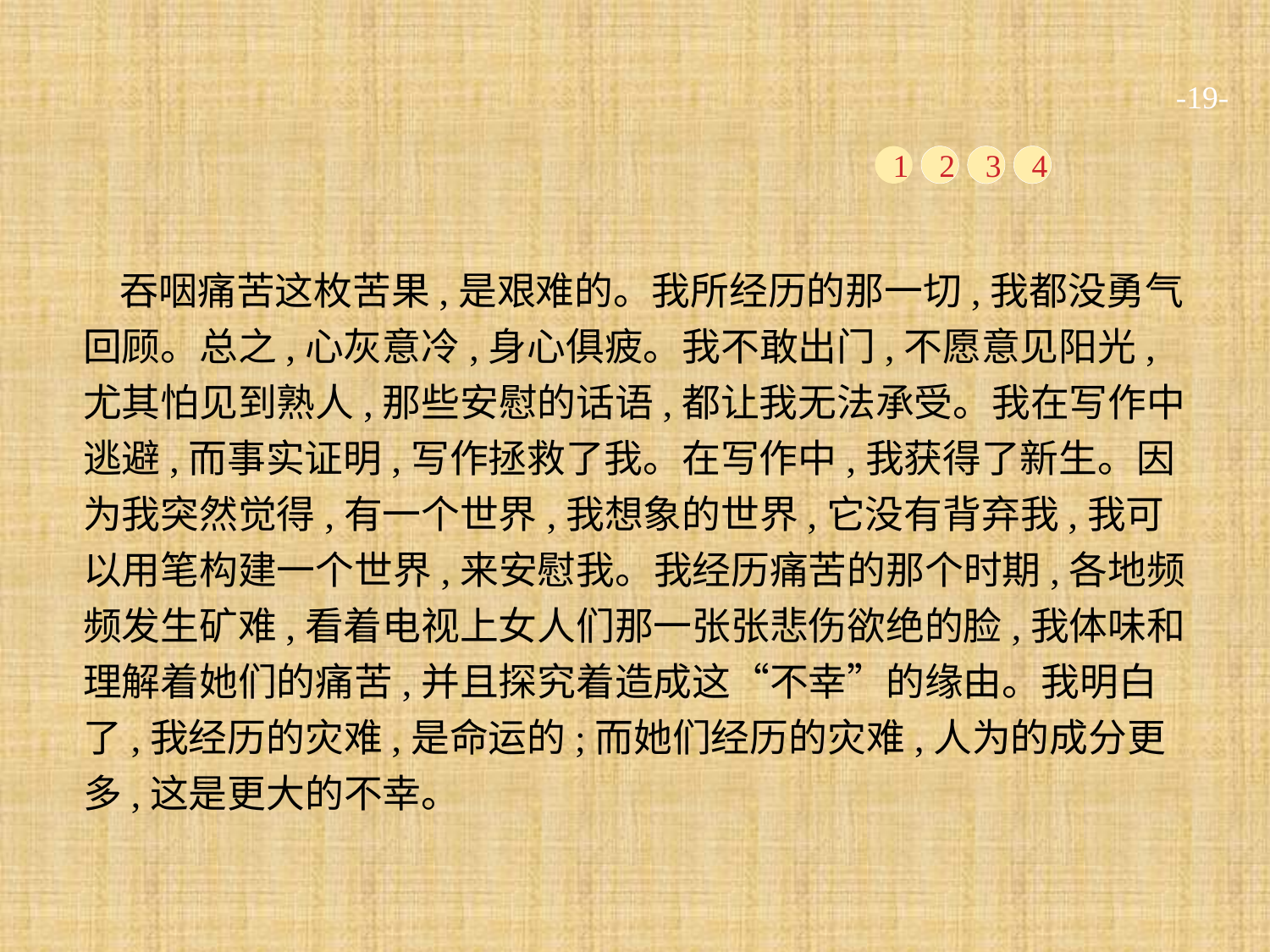

-19-
1
2
3
4
吞咽痛苦这枚苦果,是艰难的。我所经历的那一切,我都没勇气回顾。总之,心灰意冷,身心俱疲。我不敢出门,不愿意见阳光,尤其怕见到熟人,那些安慰的话语,都让我无法承受。我在写作中逃避,而事实证明,写作拯救了我。在写作中,我获得了新生。因为我突然觉得,有一个世界,我想象的世界,它没有背弃我,我可以用笔构建一个世界,来安慰我。我经历痛苦的那个时期,各地频频发生矿难,看着电视上女人们那一张张悲伤欲绝的脸,我体味和理解着她们的痛苦,并且探究着造成这“不幸”的缘由。我明白了,我经历的灾难,是命运的;而她们经历的灾难,人为的成分更多,这是更大的不幸。